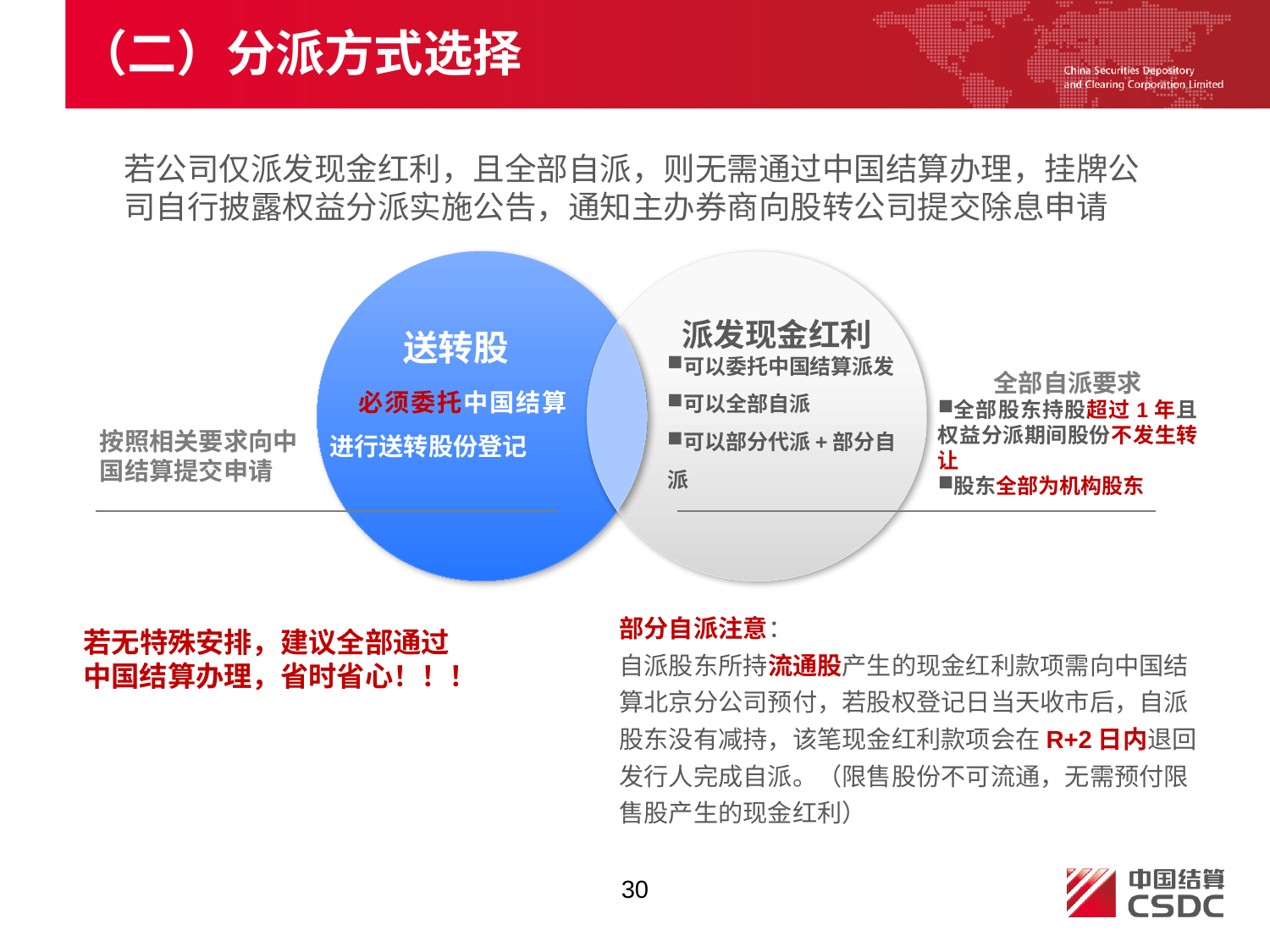

（二）分派方式选择
若公司仅派发现金红利，且全部自派，则无需通过中国结算办理，挂牌公司自行披露权益分派实施公告，通知主办券商向股转公司提交除息申请
   必须委托中国结算进行送转股份登记

可以委托中国结算派发
可以全部自派
可以部分代派+部分自派

派发现金红利
送转股
全部自派要求
全部股东持股超过1年且权益分派期间股份不发生转让
股东全部为机构股东
按照相关要求向中国结算提交申请
部分自派注意：
自派股东所持流通股产生的现金红利款项需向中国结算北京分公司预付，若股权登记日当天收市后，自派股东没有减持，该笔现金红利款项会在R+2日内退回发行人完成自派。（限售股份不可流通，无需预付限售股产生的现金红利）
若无特殊安排，建议全部通过中国结算办理，省时省心！！！

30